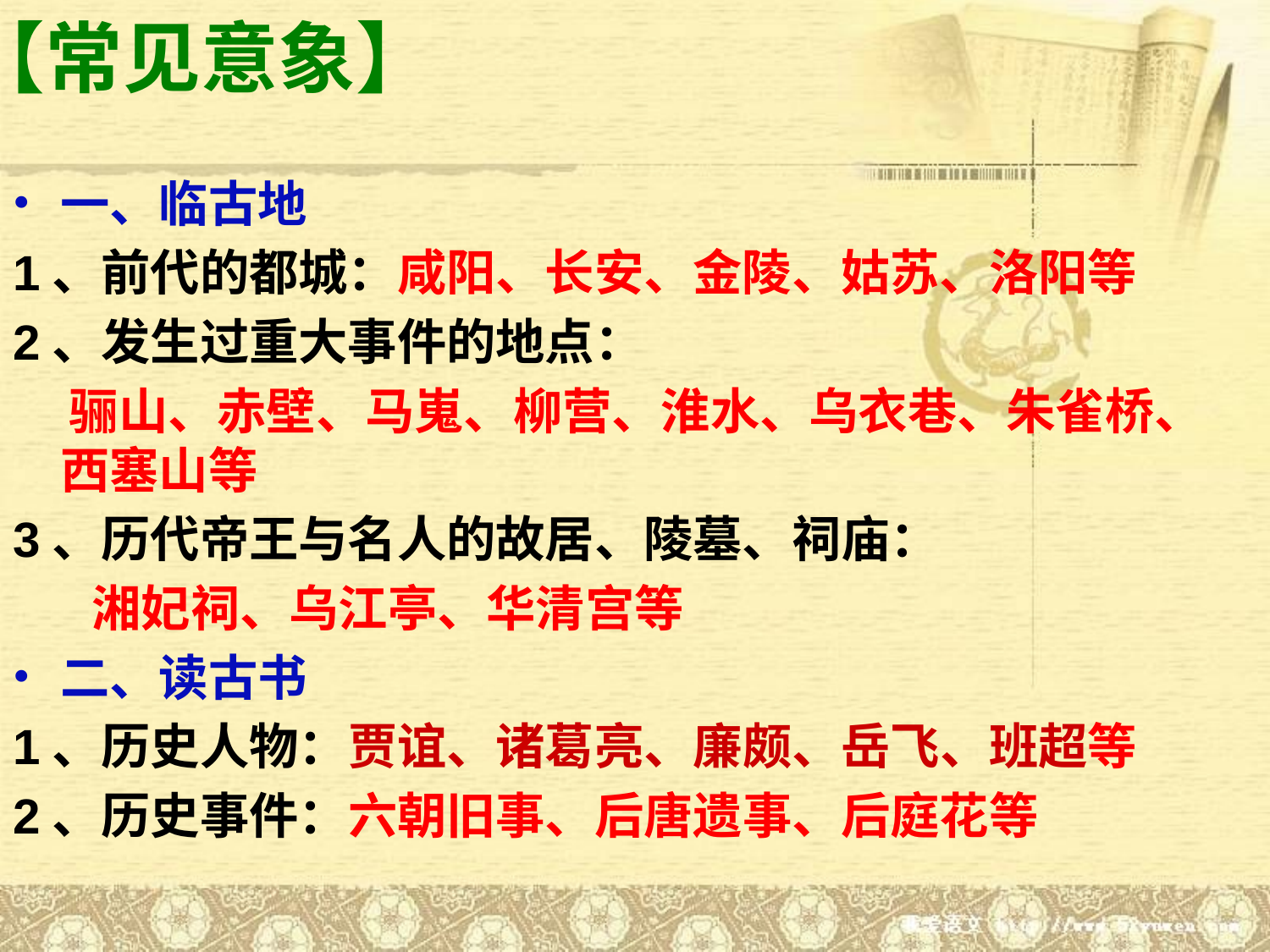

【常见意象】
一、临古地
1、前代的都城：咸阳、长安、金陵、姑苏、洛阳等
2、发生过重大事件的地点：
    骊山、赤壁、马嵬、柳营、淮水、乌衣巷、朱雀桥、 西塞山等
3、历代帝王与名人的故居、陵墓、祠庙：
      湘妃祠、乌江亭、华清宫等
二、读古书
1、历史人物：贾谊、诸葛亮、廉颇、岳飞、班超等
2、历史事件：六朝旧事、后唐遗事、后庭花等